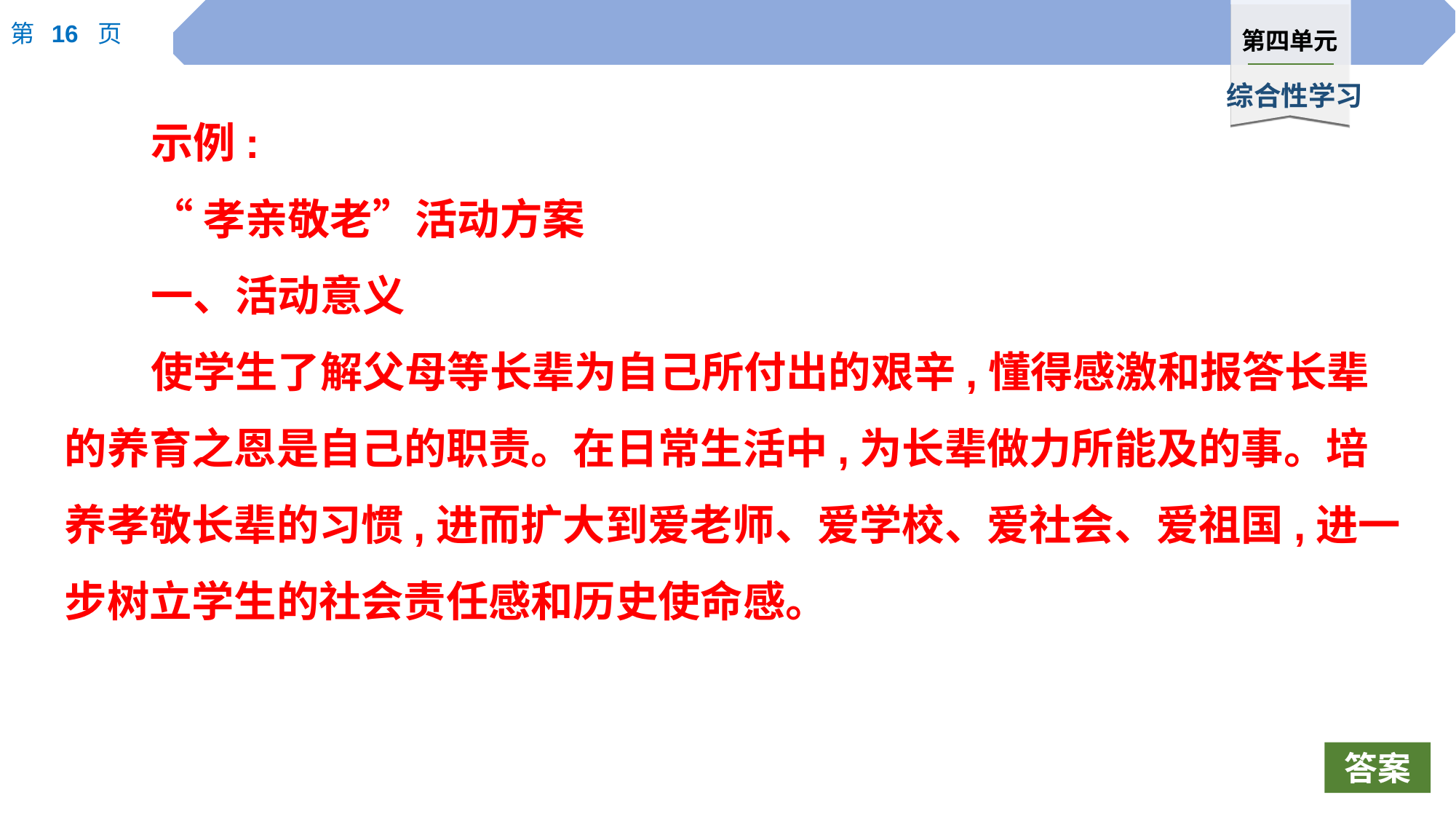

示例:
“孝亲敬老”活动方案
一、活动意义
使学生了解父母等长辈为自己所付出的艰辛,懂得感激和报答长辈的养育之恩是自己的职责。在日常生活中,为长辈做力所能及的事。培养孝敬长辈的习惯,进而扩大到爱老师、爱学校、爱社会、爱祖国,进一步树立学生的社会责任感和历史使命感。
答案